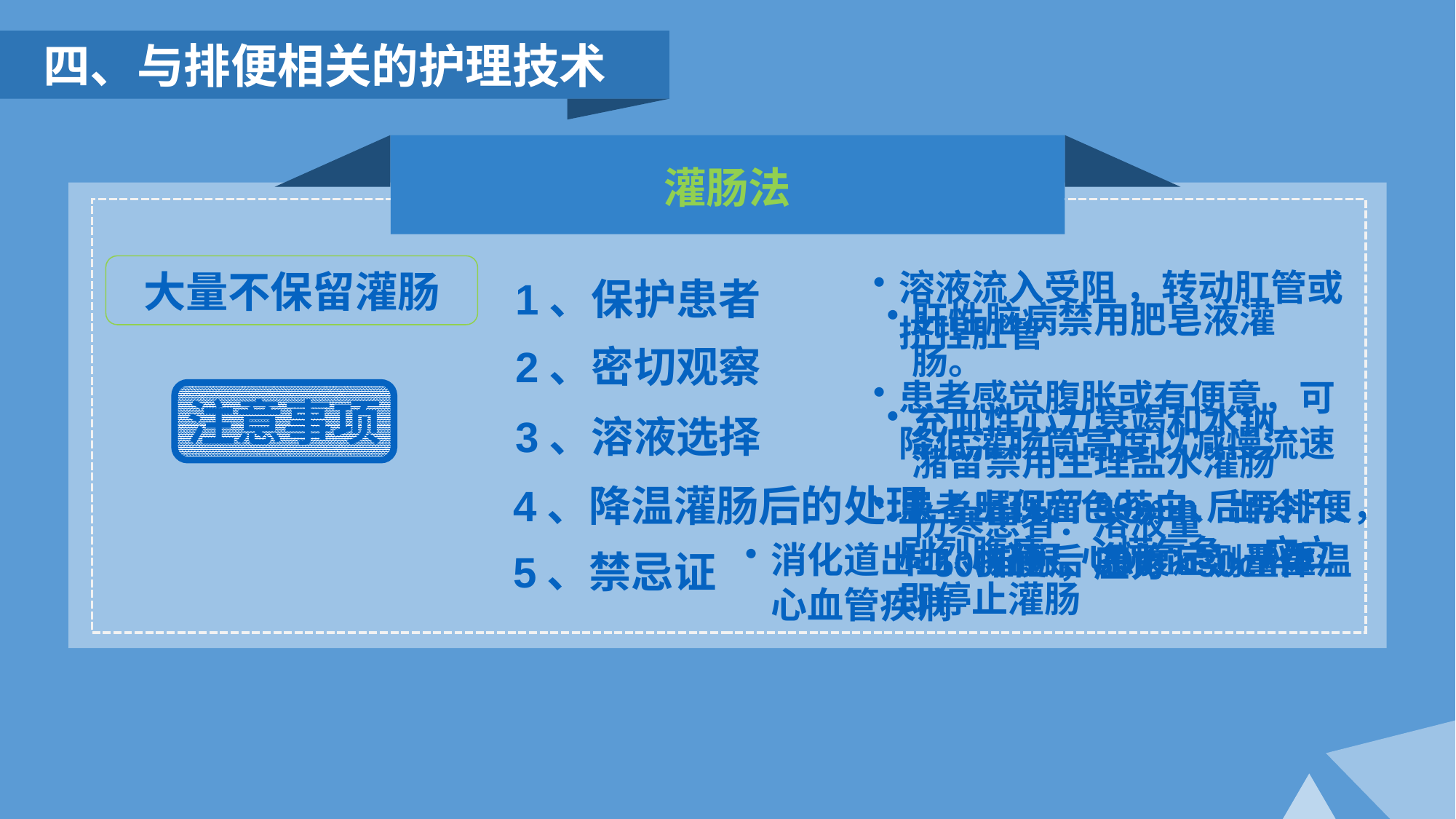

四、与排便相关的护理技术

灌肠法

1、保护患者
大量不保留灌肠
溶液流入受阻 ，转动肛管或挤捏肛管
患者感觉腹胀或有便意，可降低灌肠筒高度以减慢流速
患者出现面色苍白、出冷汗、剧烈腹痛、心慌气急，应立即停止灌肠
肝性脑病禁用肥皂液灌肠。
充血性心力衰竭和水钠潴留禁用生理盐水灌肠
伤寒患者：溶液量<500mL，压力<30cm
2、密切观察
注意事项
3、溶液选择
4、降温灌肠后的处理
嘱保留30min后再排便，排便后30min测量体温
5、禁忌证
消化道出血、妊娠、急腹症、严重心血管疾病